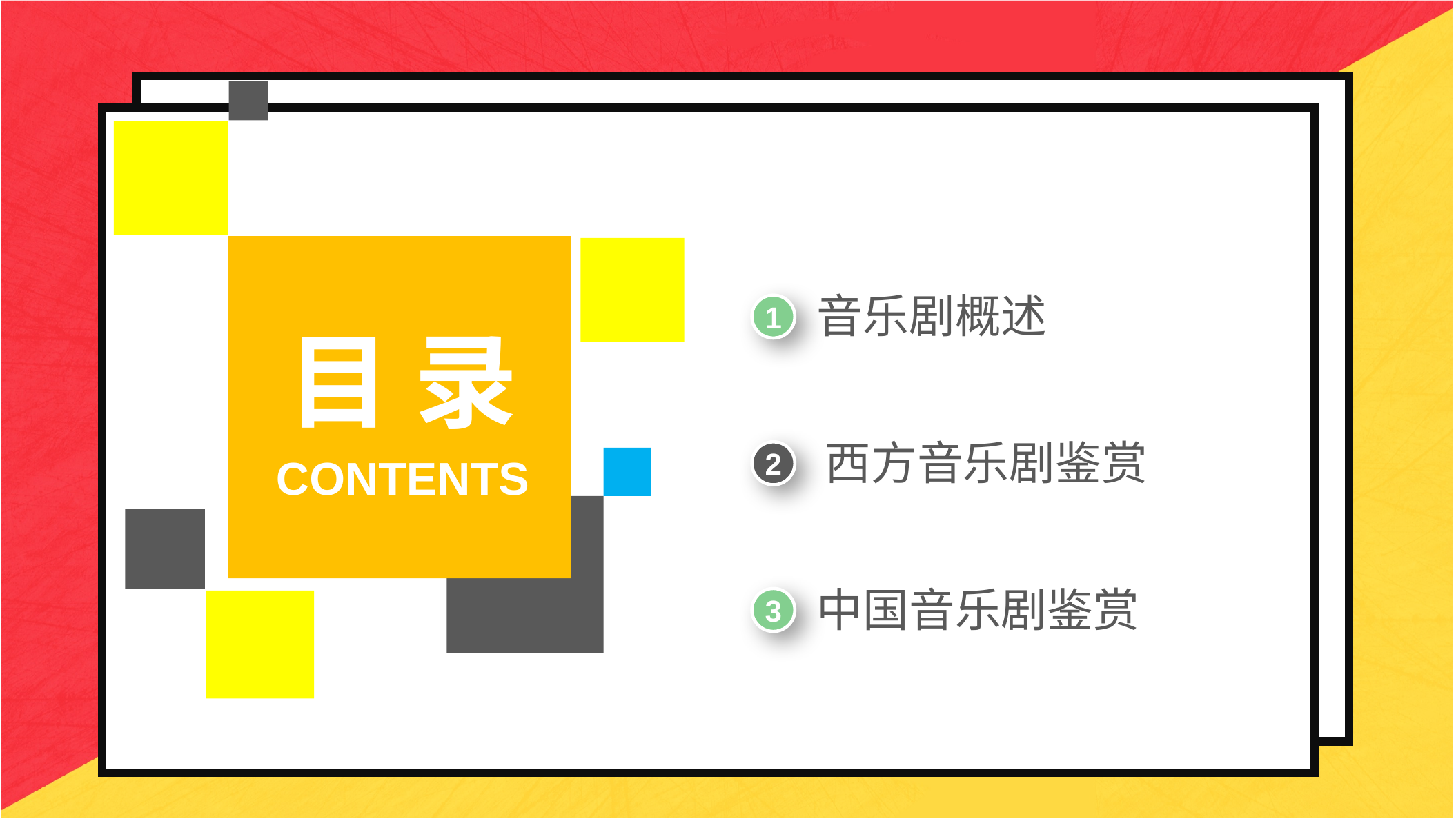

音乐剧概述
1
目 录
西方音乐剧鉴赏
2

CONTENTS

中国音乐剧鉴赏
3